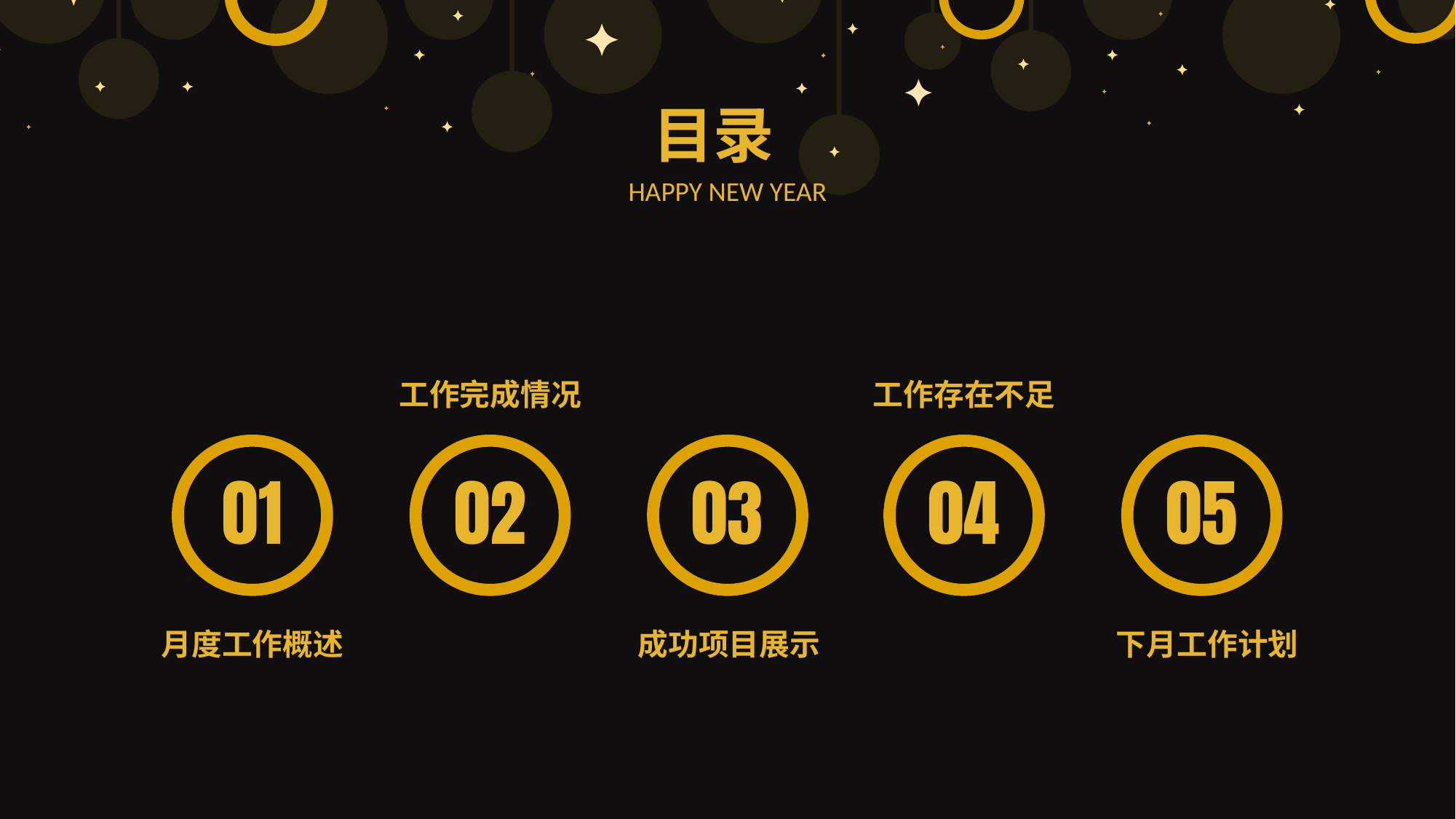

目录
HAPPY NEW YEAR
工作完成情况
工作存在不足
01
02
03
04
05
月度工作概述
成功项目展示
下月工作计划